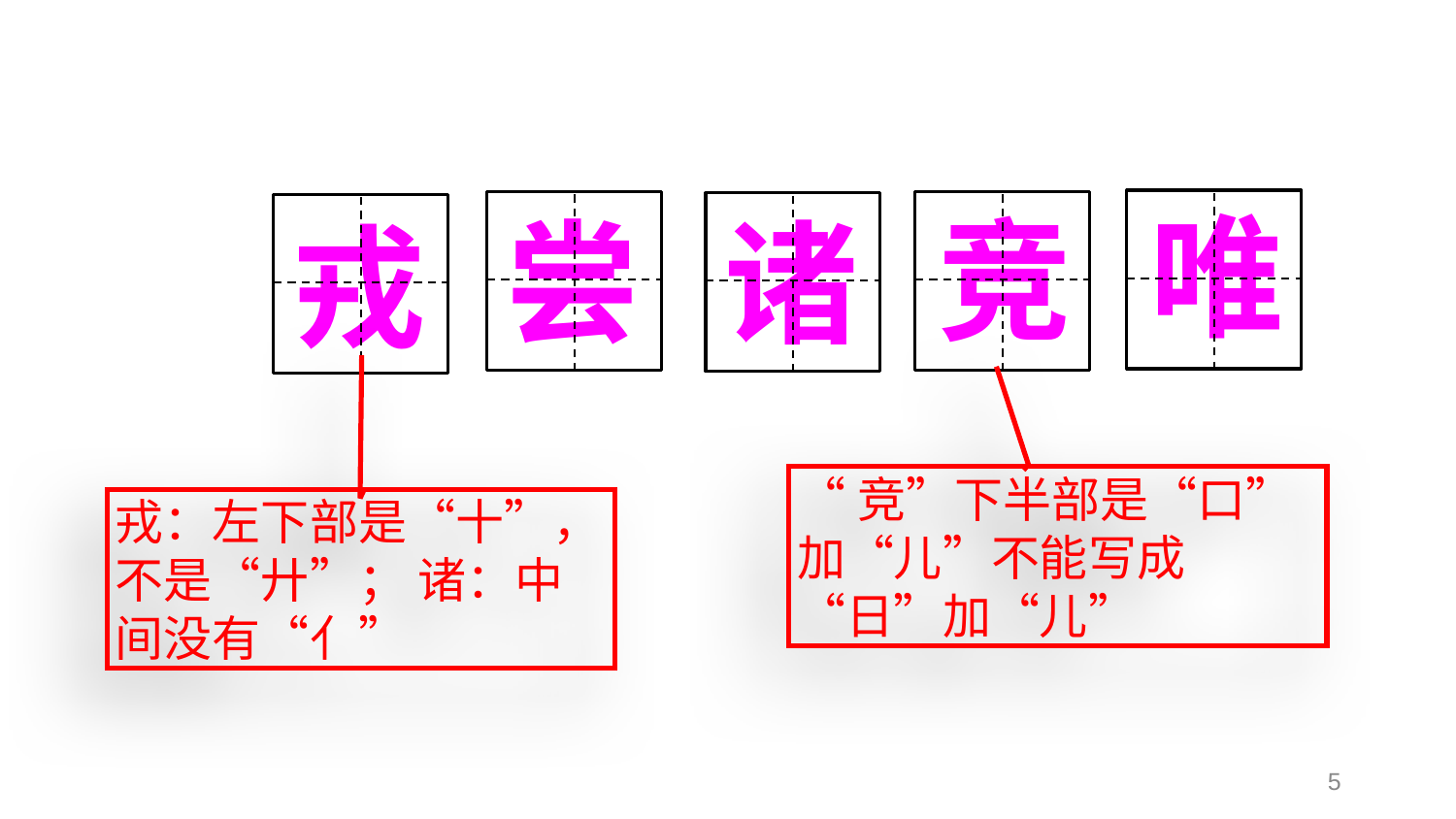

唯

竞

尝

诸
戎
“竞”下半部是“口”加“儿”不能写成“日”加“儿”
戎：左下部是“十”，不是“廾”； 诸：中间没有“亻”
5